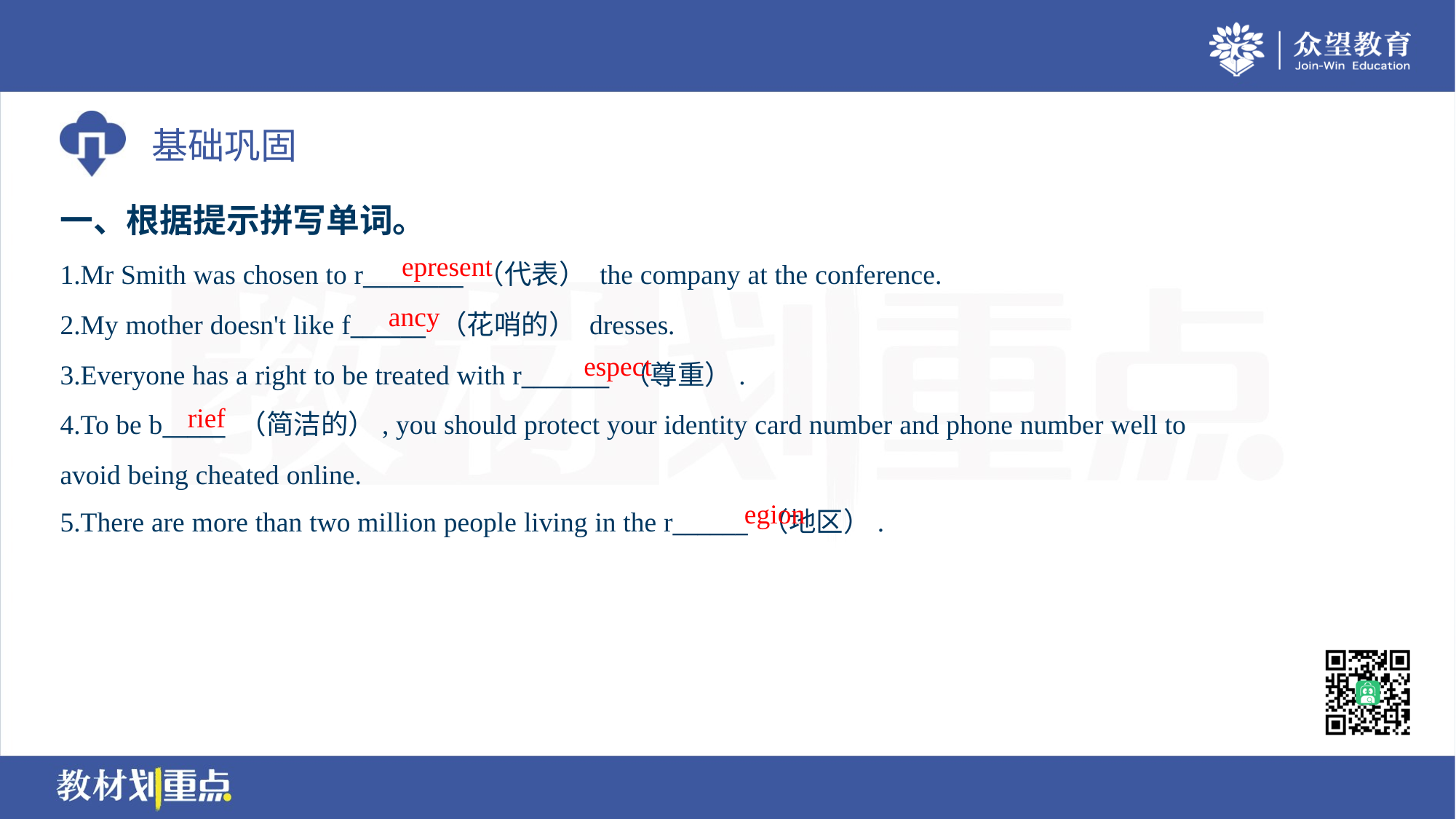

一、根据提示拼写单词。
epresent
1.Mr Smith was chosen to r________ （代表） the company at the conference.
2.My mother doesn't like f______ （花哨的） dresses.
3.Everyone has a right to be treated with r_______ （尊重）.
4.To be b_____ （简洁的）, you should protect your identity card number and phone number well to
avoid being cheated online.
5.There are more than two million people living in the r______ （地区）.
ancy
espect
rief
egion